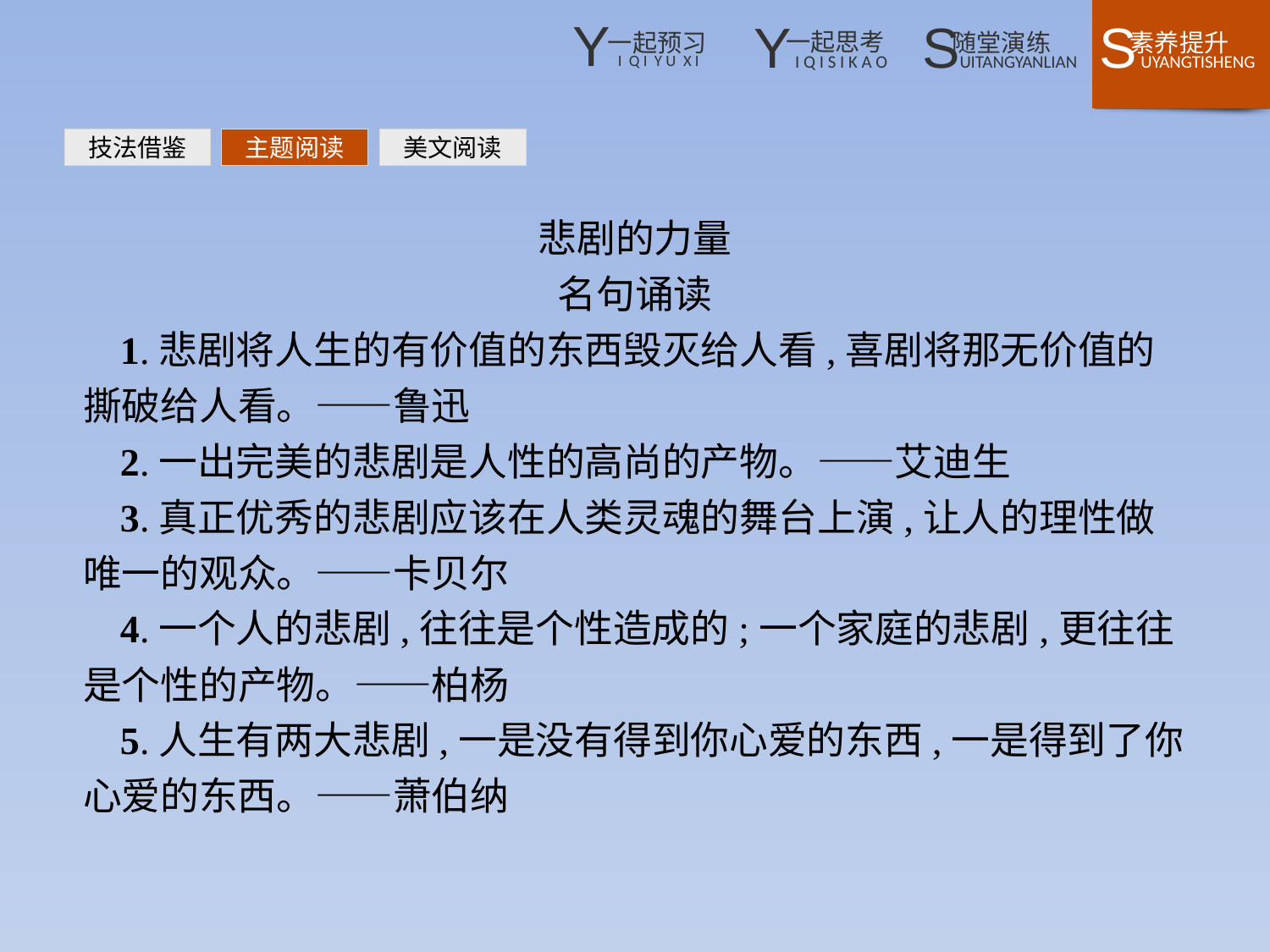

技法借鉴
主题阅读
美文阅读
悲剧的力量
名句诵读
1.悲剧将人生的有价值的东西毁灭给人看,喜剧将那无价值的撕破给人看。——鲁迅
2.一出完美的悲剧是人性的高尚的产物。——艾迪生
3.真正优秀的悲剧应该在人类灵魂的舞台上演,让人的理性做唯一的观众。——卡贝尔
4.一个人的悲剧,往往是个性造成的;一个家庭的悲剧,更往往是个性的产物。——柏杨
5.人生有两大悲剧,一是没有得到你心爱的东西,一是得到了你心爱的东西。——萧伯纳